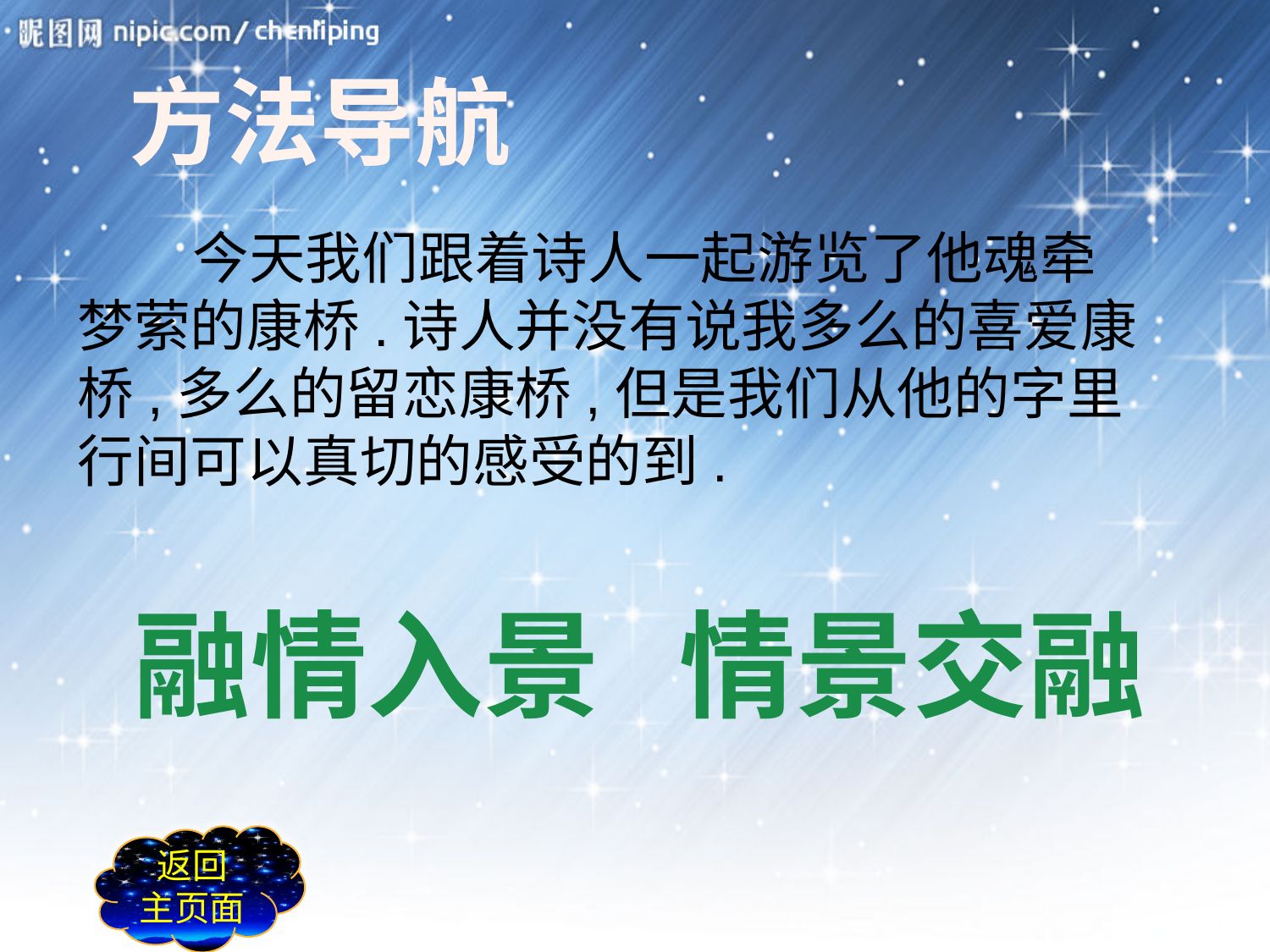

方法导航
        今天我们跟着诗人一起游览了他魂牵梦萦的康桥.诗人并没有说我多么的喜爱康桥,多么的留恋康桥,但是我们从他的字里行间可以真切的感受的到.
融情入景   情景交融
返回
主页面